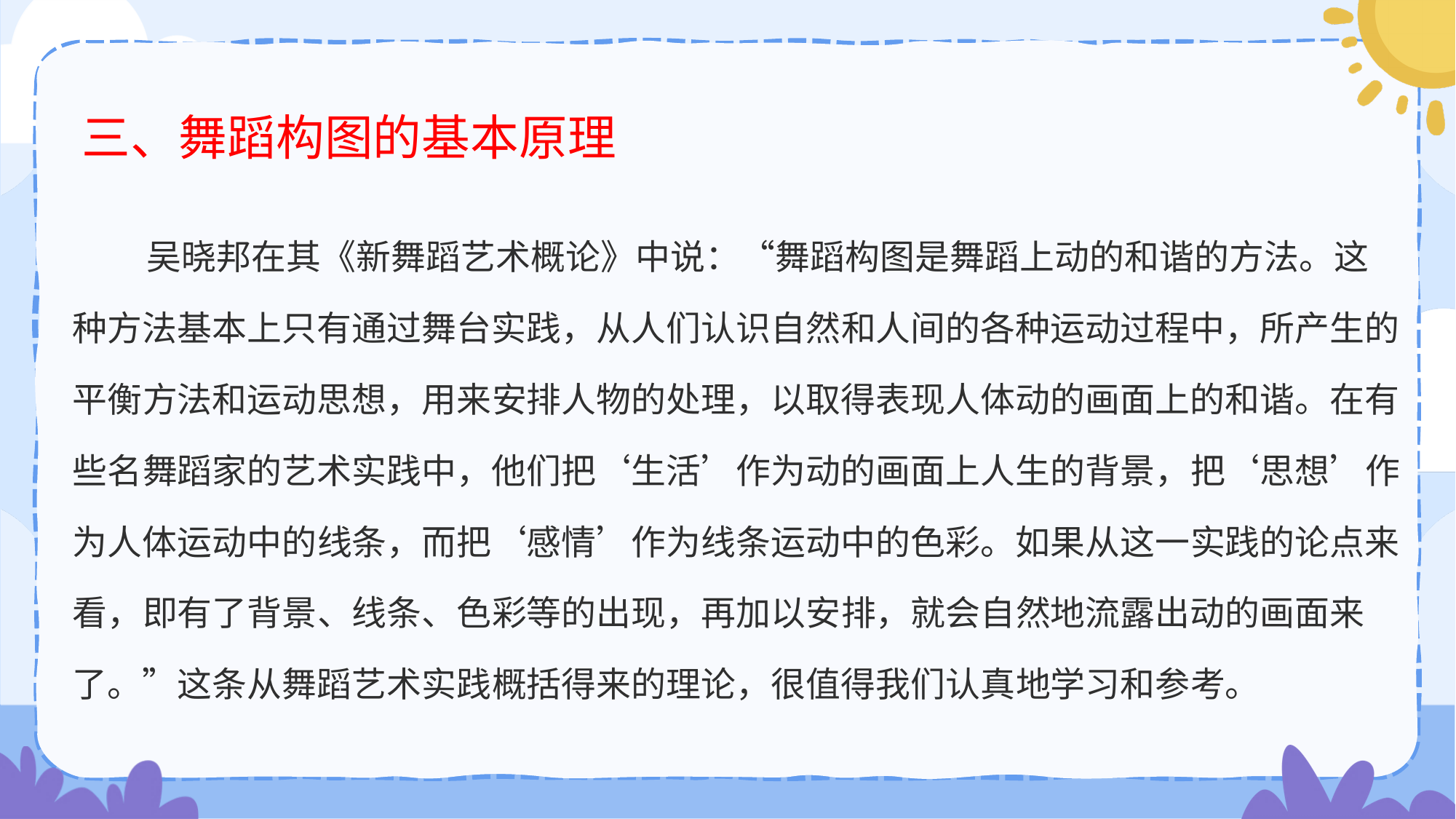

# 三、舞蹈构图的基本原理
        吴晓邦在其《新舞蹈艺术概论》中说：“舞蹈构图是舞蹈上动的和谐的方法。这种方法基本上只有通过舞台实践，从人们认识自然和人间的各种运动过程中，所产生的平衡方法和运动思想，用来安排人物的处理，以取得表现人体动的画面上的和谐。在有些名舞蹈家的艺术实践中，他们把‘生活’作为动的画面上人生的背景，把‘思想’作为人体运动中的线条，而把‘感情’作为线条运动中的色彩。如果从这一实践的论点来看，即有了背景、线条、色彩等的出现，再加以安排，就会自然地流露出动的画面来了。”这条从舞蹈艺术实践概括得来的理论，很值得我们认真地学习和参考。